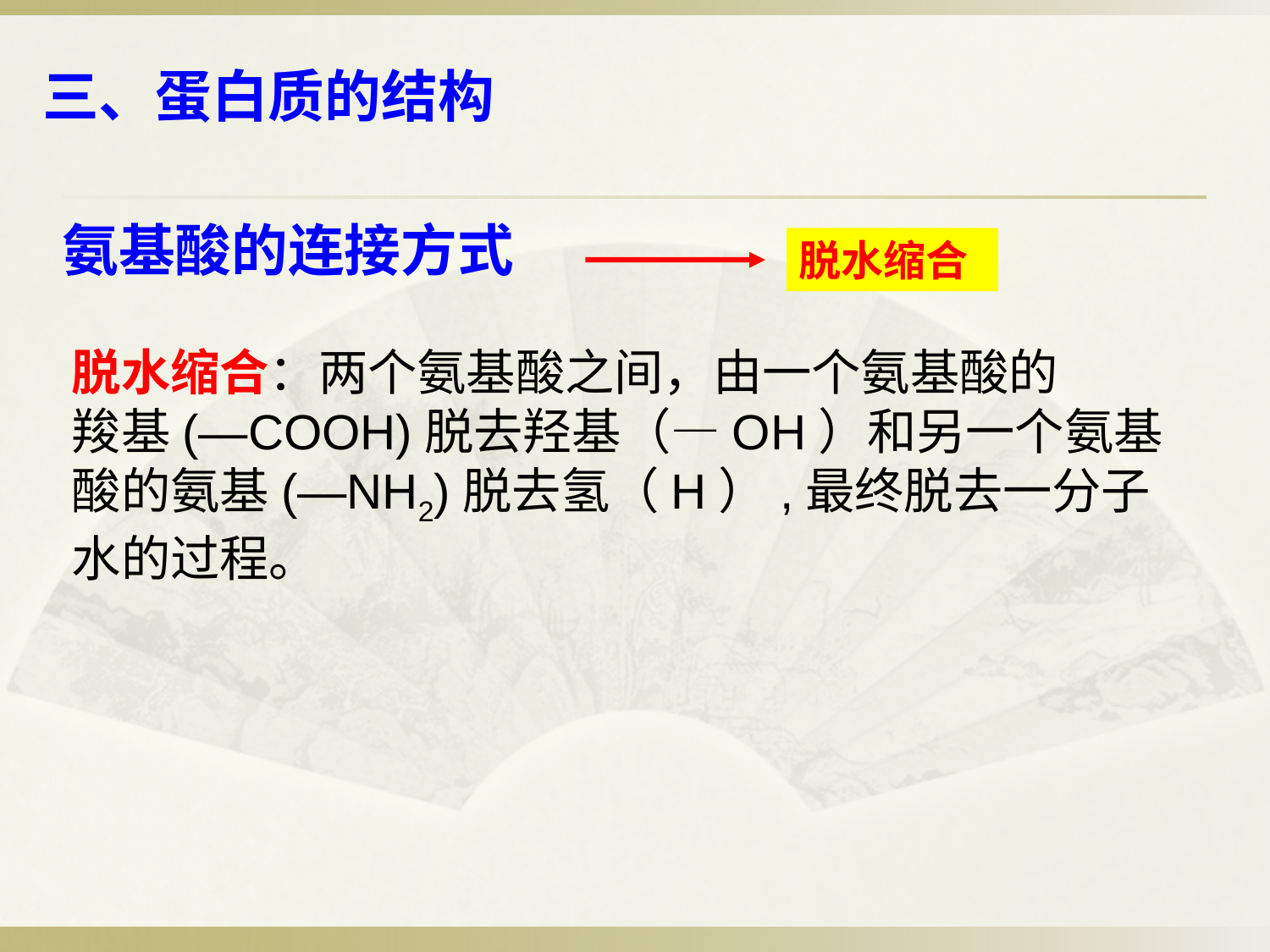

# 三、蛋白质的结构
氨基酸的连接方式
脱水缩合

脱水缩合：两个氨基酸之间，由一个氨基酸的
羧基(—COOH)脱去羟基（—OH）和另一个氨基
酸的氨基(—NH2)脱去氢（H）,最终脱去一分子
水的过程。